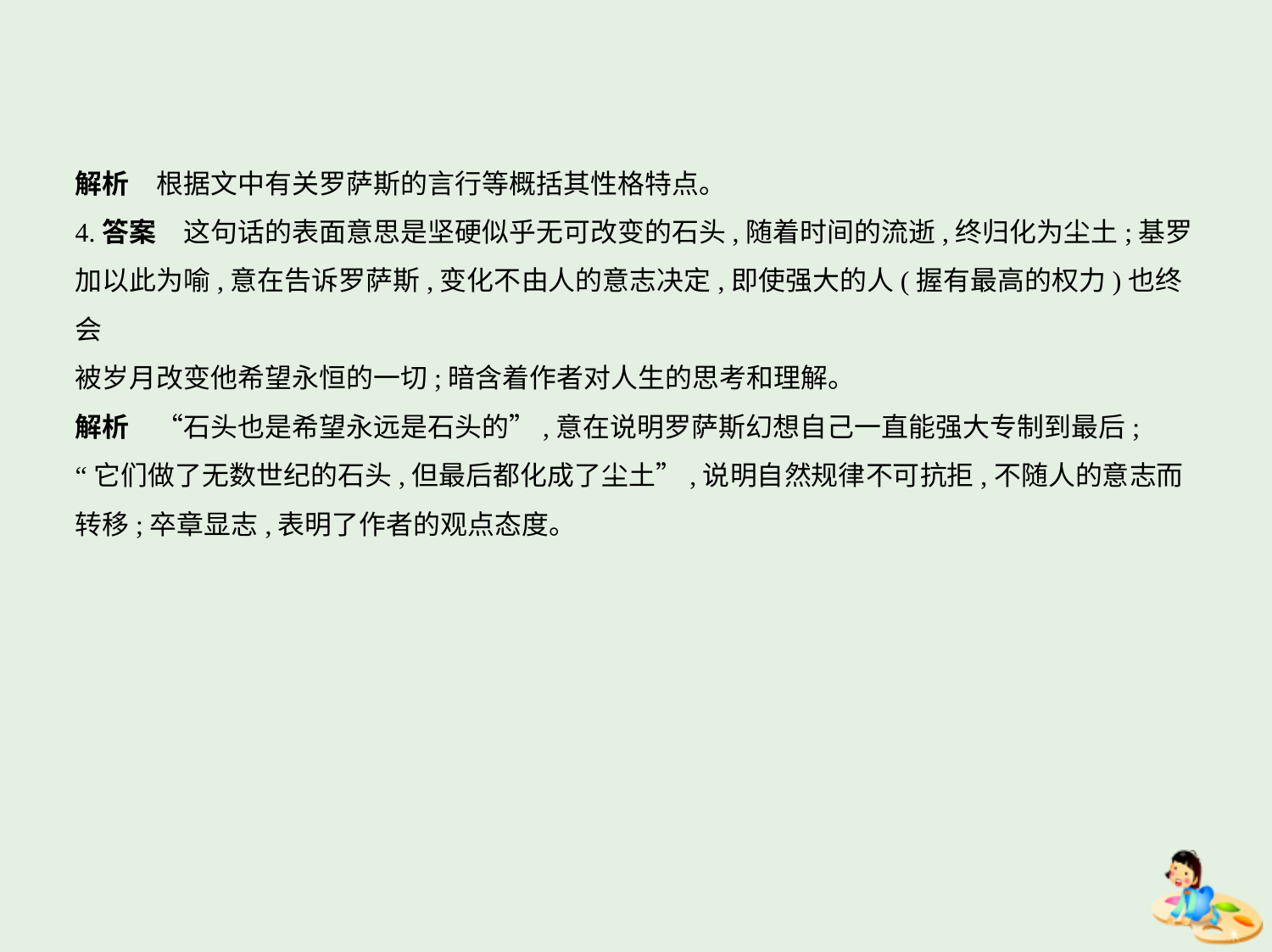

解析　根据文中有关罗萨斯的言行等概括其性格特点。
4.答案　这句话的表面意思是坚硬似乎无可改变的石头,随着时间的流逝,终归化为尘土;基罗
加以此为喻,意在告诉罗萨斯,变化不由人的意志决定,即使强大的人(握有最高的权力)也终会
被岁月改变他希望永恒的一切;暗含着作者对人生的思考和理解。
解析　“石头也是希望永远是石头的”,意在说明罗萨斯幻想自己一直能强大专制到最后;
“它们做了无数世纪的石头,但最后都化成了尘土”,说明自然规律不可抗拒,不随人的意志而
转移;卒章显志,表明了作者的观点态度。